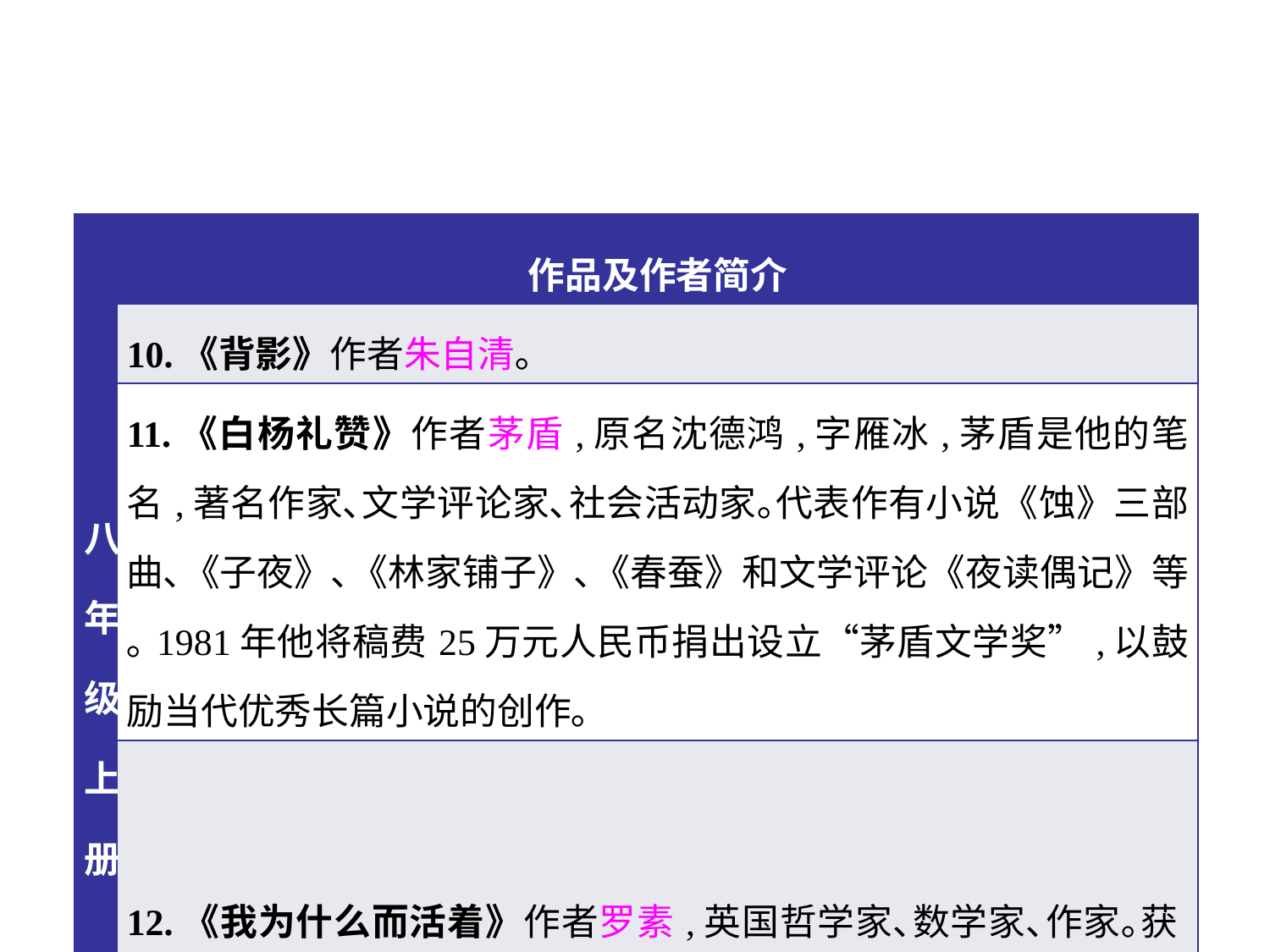

| 八年级上册 | 作品及作者简介 |
| --- | --- |
|  | 10.《背影》作者朱自清｡ |
|  | 11.《白杨礼赞》作者茅盾,原名沈德鸿,字雁冰,茅盾是他的笔名,著名作家､文学评论家､社会活动家｡代表作有小说《蚀》三部曲､《子夜》､《林家铺子》､《春蚕》和文学评论《夜读偶记》等｡1981年他将稿费25万元人民币捐出设立“茅盾文学奖”,以鼓励当代优秀长篇小说的创作｡ |
|  | 12.《我为什么而活着》作者罗素,英国哲学家､数学家､作家｡获1950年诺贝尔文学奖｡ |